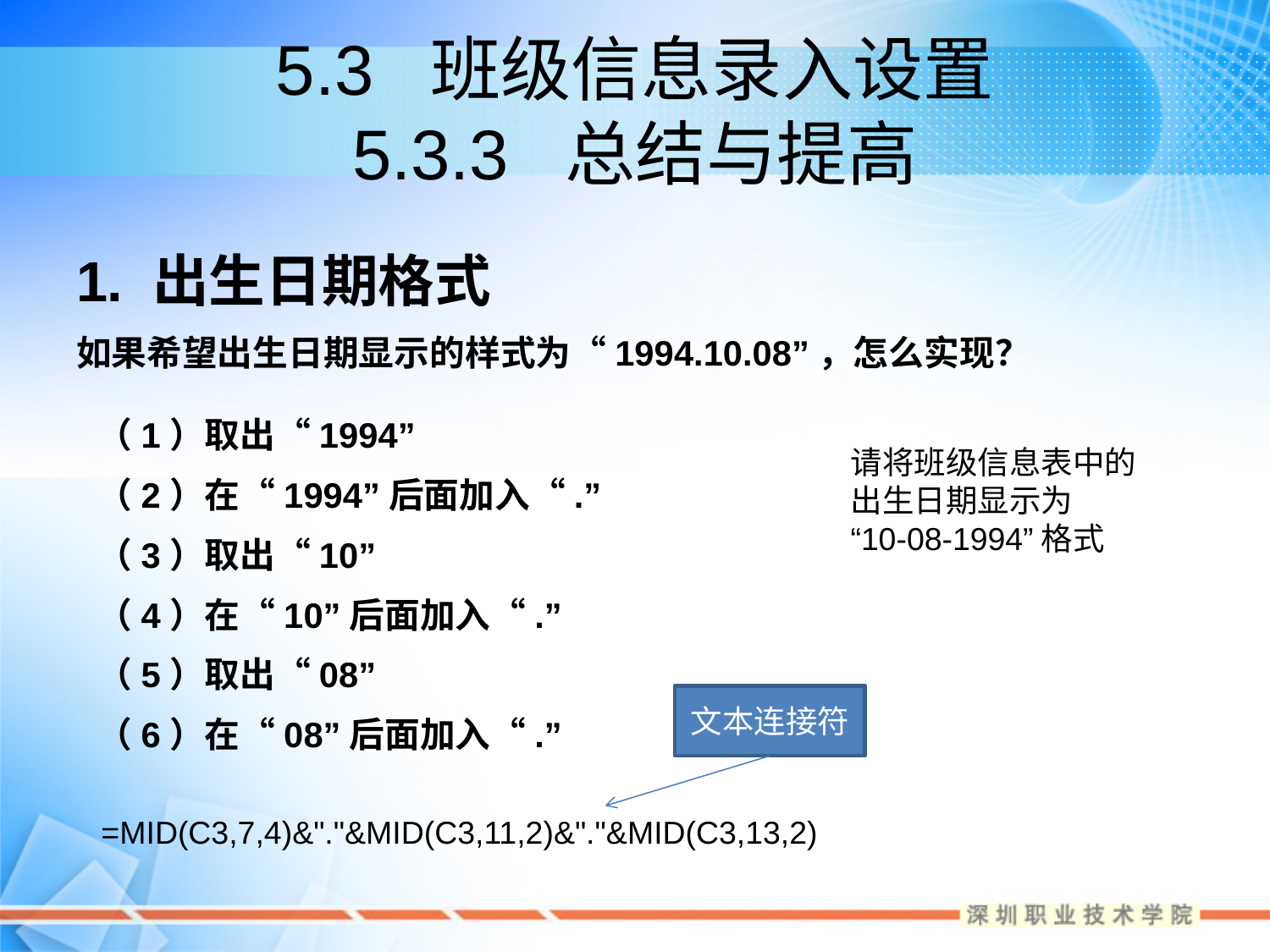

# 5.3  班级信息录入设置 5.3.3  总结与提高

1. 出生日期格式
如果希望出生日期显示的样式为“1994.10.08”，怎么实现？
（1）取出“1994”
（2）在“1994”后面加入“.”
（3）取出“10”
（4）在“10”后面加入“.”
（5）取出“08”
（6）在“08”后面加入“.”

请将班级信息表中的
出生日期显示为
“10-08-1994”格式
文本连接符
=MID(C3,7,4)&"."&MID(C3,11,2)&"."&MID(C3,13,2)